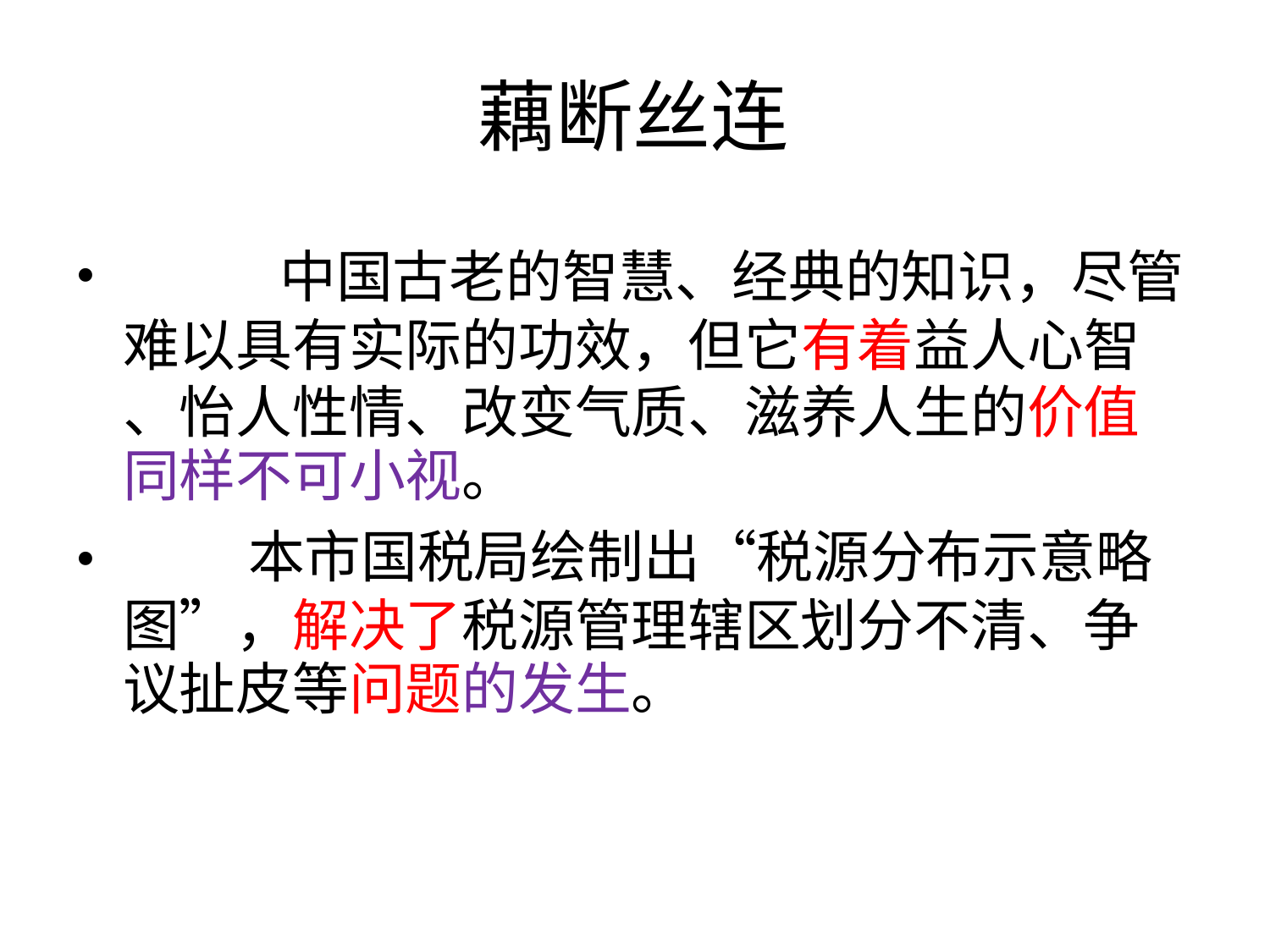

藕断丝连
•

•
		中国古老的智慧、经典的知识，尽管
难以具有实际的功效，但它有着益人心智
、怡人性情、改变气质、滋养人生的价值
同样不可小视。

	本市国税局绘制出“税源分布示意略
图”，解决了税源管理辖区划分不清、争
议扯皮等问题的发生。